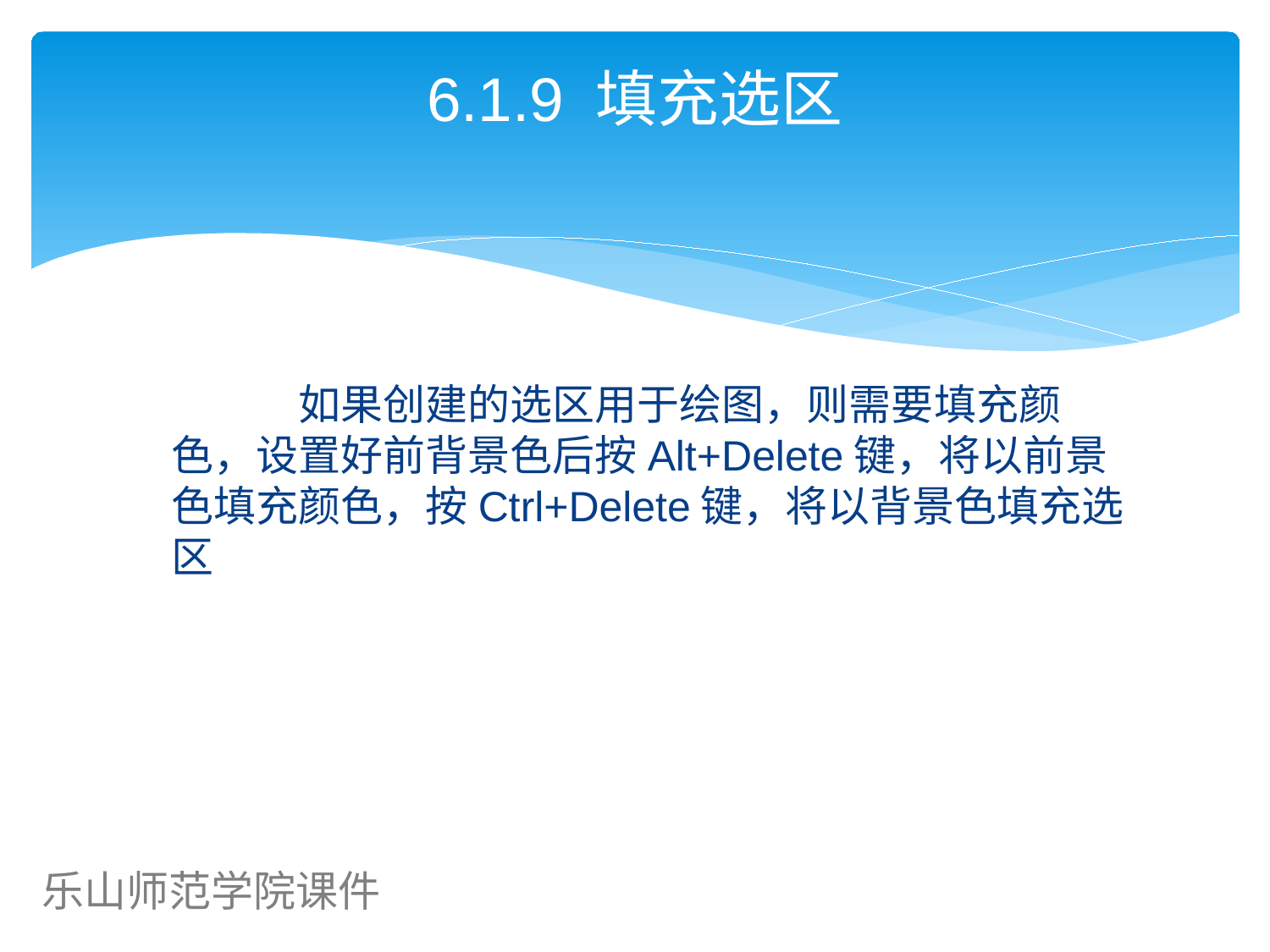

# 6.1.9 填充选区
		如果创建的选区用于绘图，则需要填充颜色，设置好前背景色后按Alt+Delete键，将以前景色填充颜色，按Ctrl+Delete键，将以背景色填充选区